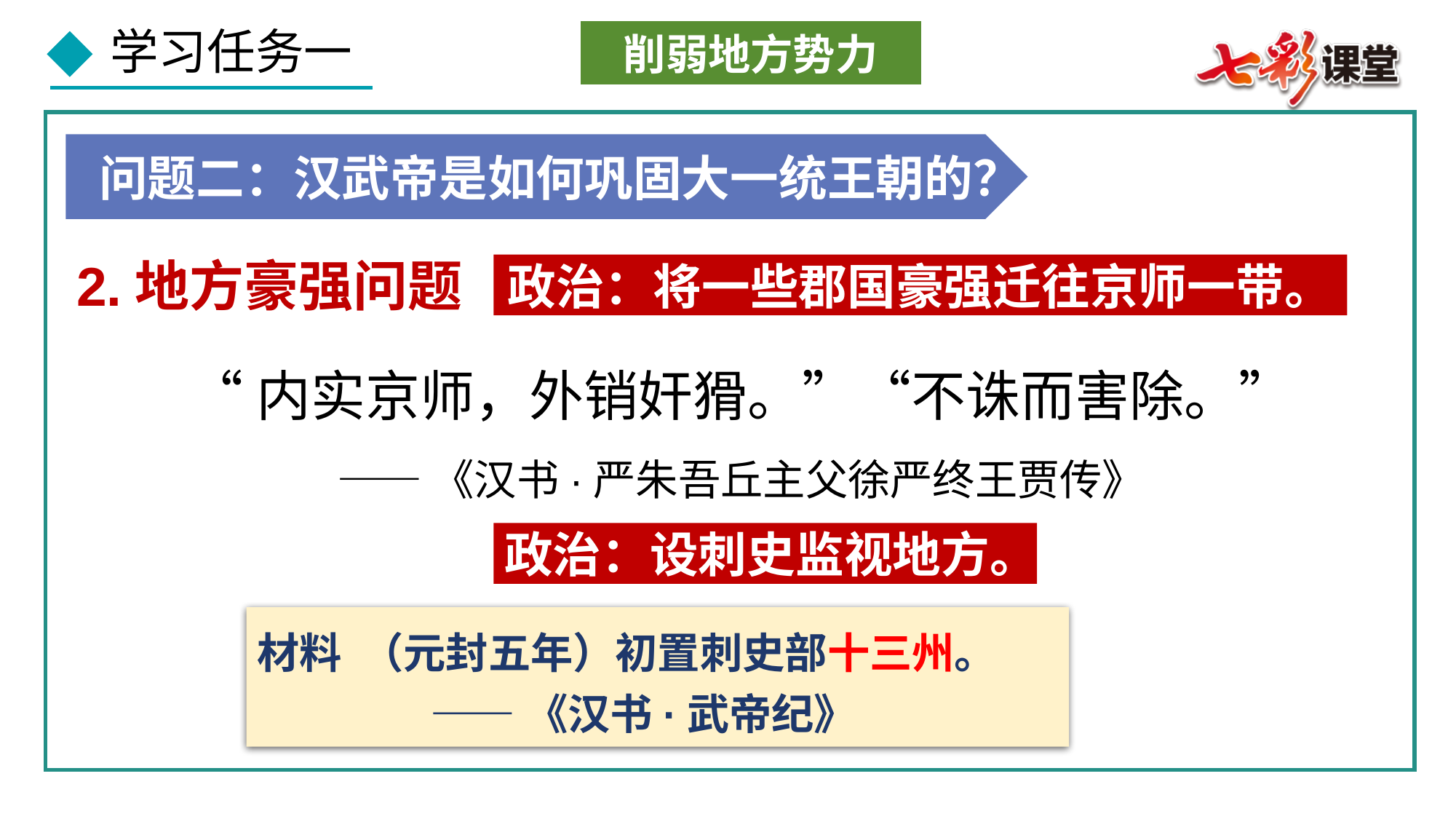

削弱地方势力
问题二：汉武帝是如何巩固大一统王朝的？
2.地方豪强问题
政治：将一些郡国豪强迁往京师一带。
“内实京师，外销奸猾。”“不诛而害除。”
——《汉书·严朱吾丘主父徐严终王贾传》
政治：设刺史监视地方。
材料  （元封五年）初置刺史部十三州。
                  ——《汉书·武帝纪》